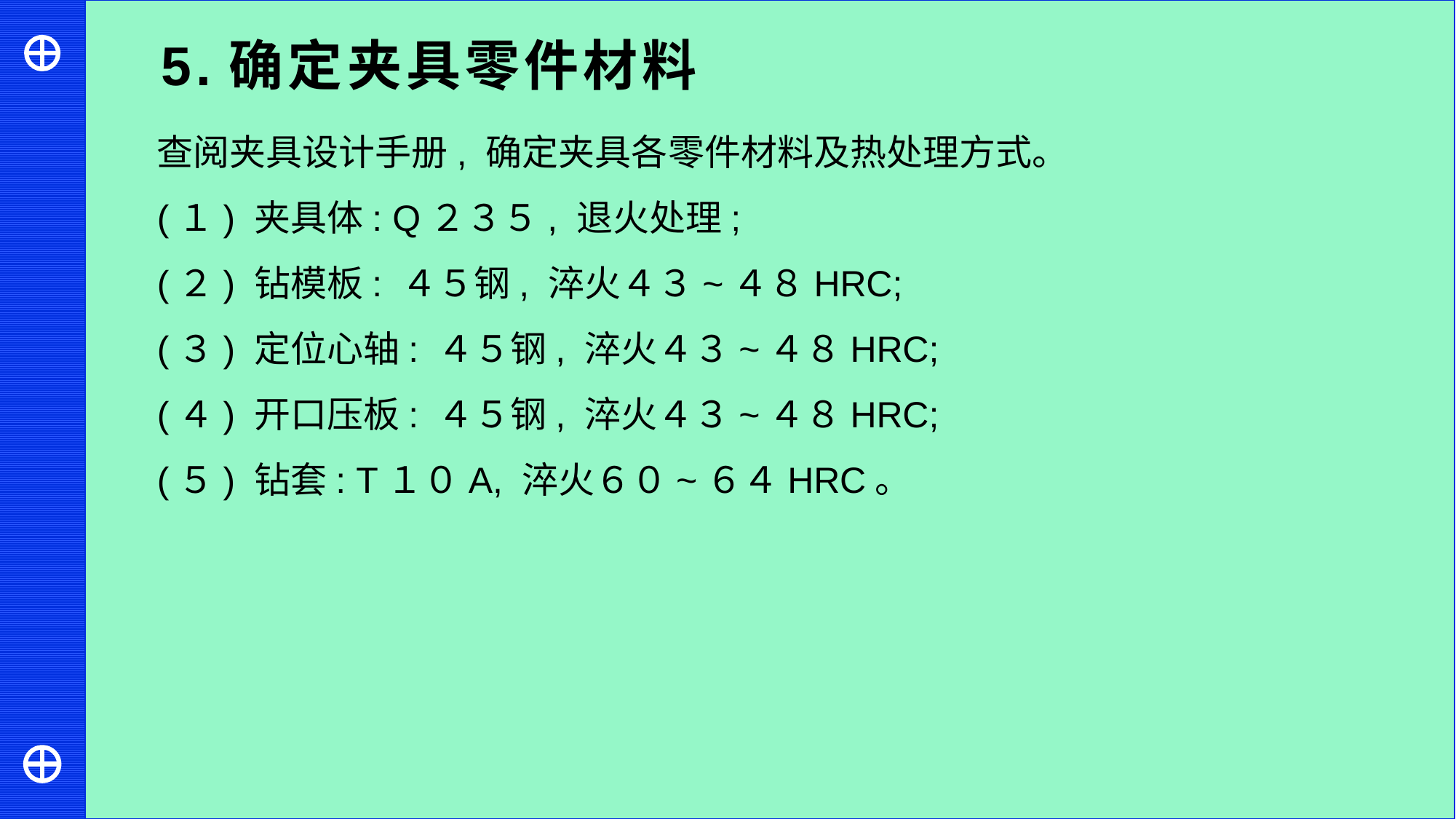

5.确定夹具零件材料
查阅夹具设计手册, 确定夹具各零件材料及热处理方式。
(１) 夹具体: Q２３５, 退火处理;
(２) 钻模板: ４５钢, 淬火４３~４８HRC;
(３) 定位心轴: ４５钢, 淬火４３~４８HRC;
(４) 开口压板: ４５钢, 淬火４３~４８HRC;
(５) 钻套: T１０A, 淬火６０~６４HRC。